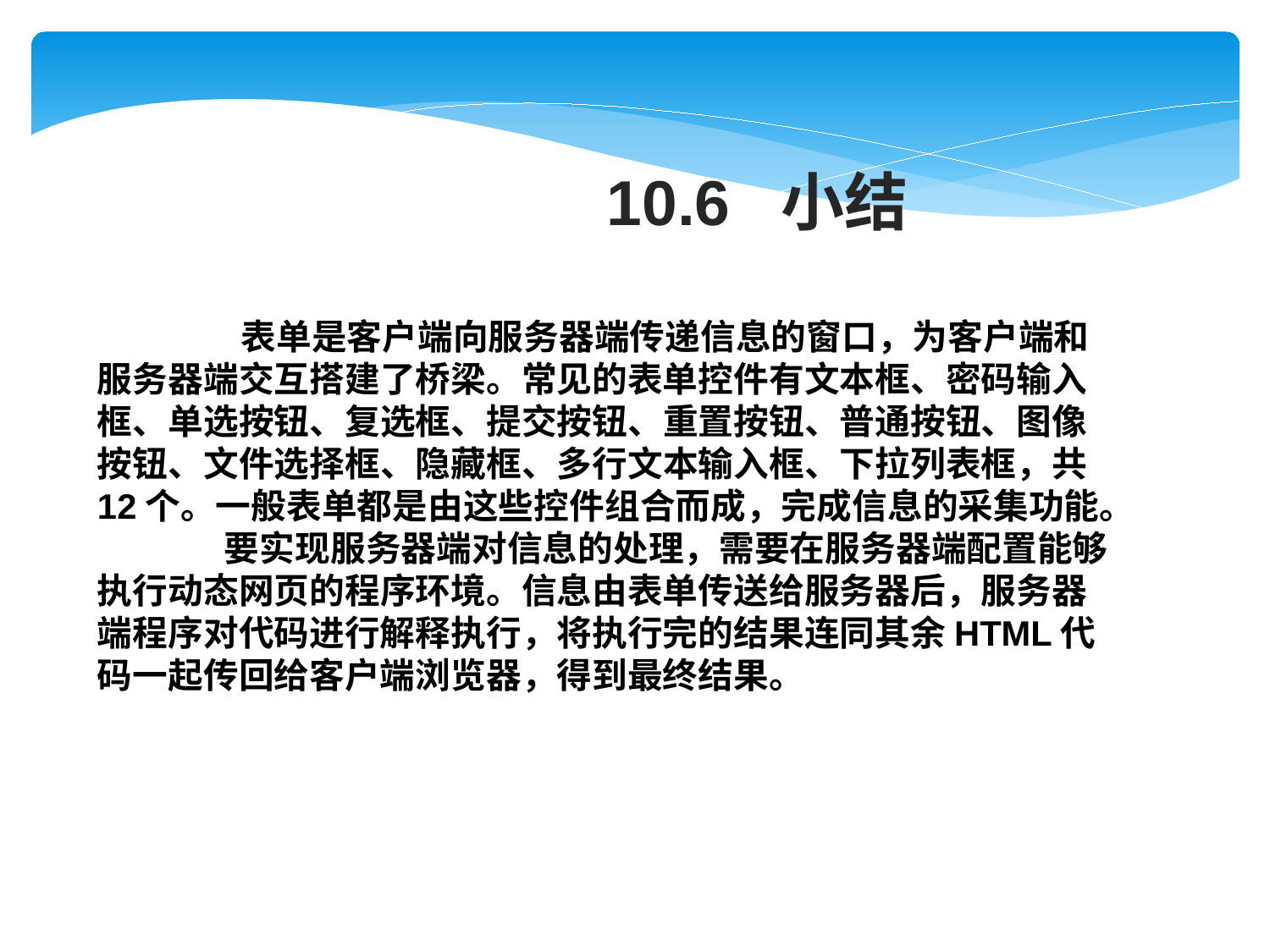

10.6  小结

	 表单是客户端向服务器端传递信息的窗口，为客户端和服务器端交互搭建了桥梁。常见的表单控件有文本框、密码输入框、单选按钮、复选框、提交按钮、重置按钮、普通按钮、图像按钮、文件选择框、隐藏框、多行文本输入框、下拉列表框，共12个。一般表单都是由这些控件组合而成，完成信息的采集功能。
	要实现服务器端对信息的处理，需要在服务器端配置能够执行动态网页的程序环境。信息由表单传送给服务器后，服务器端程序对代码进行解释执行，将执行完的结果连同其余HTML代码一起传回给客户端浏览器，得到最终结果。